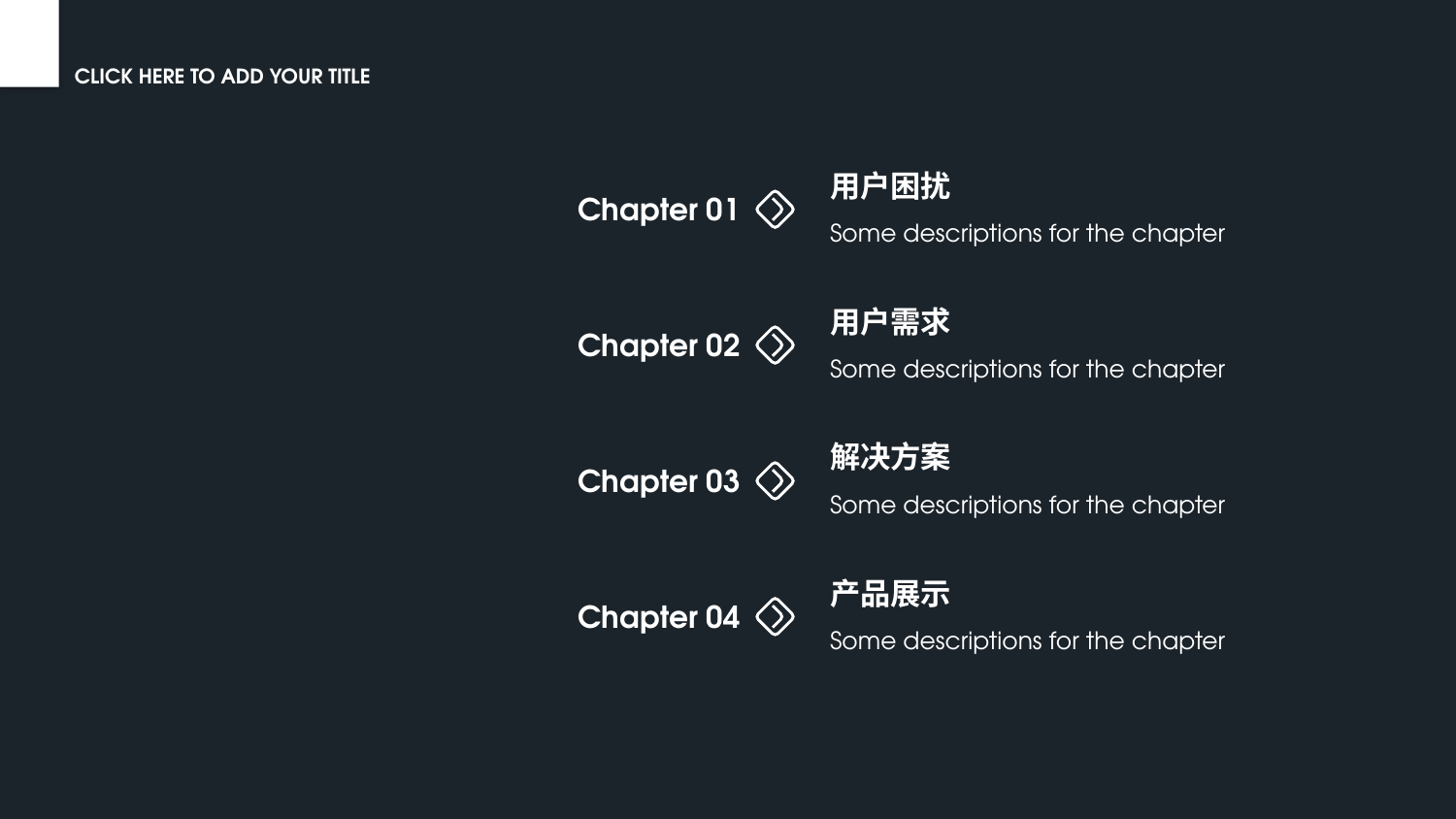

CLICK HERE TO ADD YOUR TITLE
用户困扰
Chapter 01

Some descriptions for the chapter
用户需求
Chapter 02

Some descriptions for the chapter
解决方案
Chapter 03

Some descriptions for the chapter
产品展示
Chapter 04

Some descriptions for the chapter